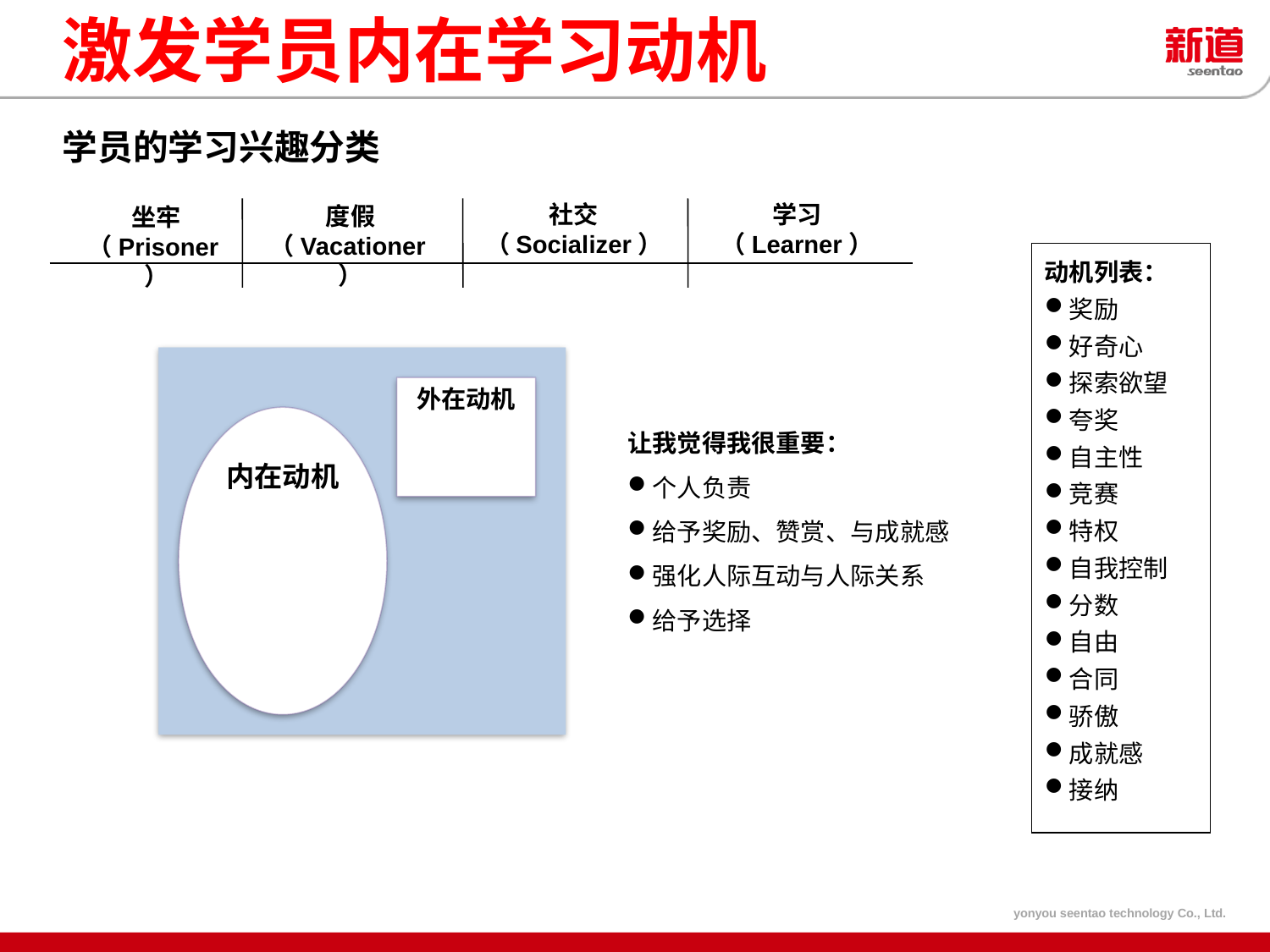

激发学员内在学习动机
学员的学习兴趣分类
学习
（Learner）
社交
（Socializer）
度假
（Vacationer）
坐牢
（Prisoner）
动机列表：
奖励
好奇心
探索欲望
夸奖
自主性
竞赛
特权
自我控制
分数
自由
合同
骄傲
成就感
接纳

外在动机
内在动机
让我觉得我很重要：
个人负责
给予奖励、赞赏、与成就感
强化人际互动与人际关系
给予选择